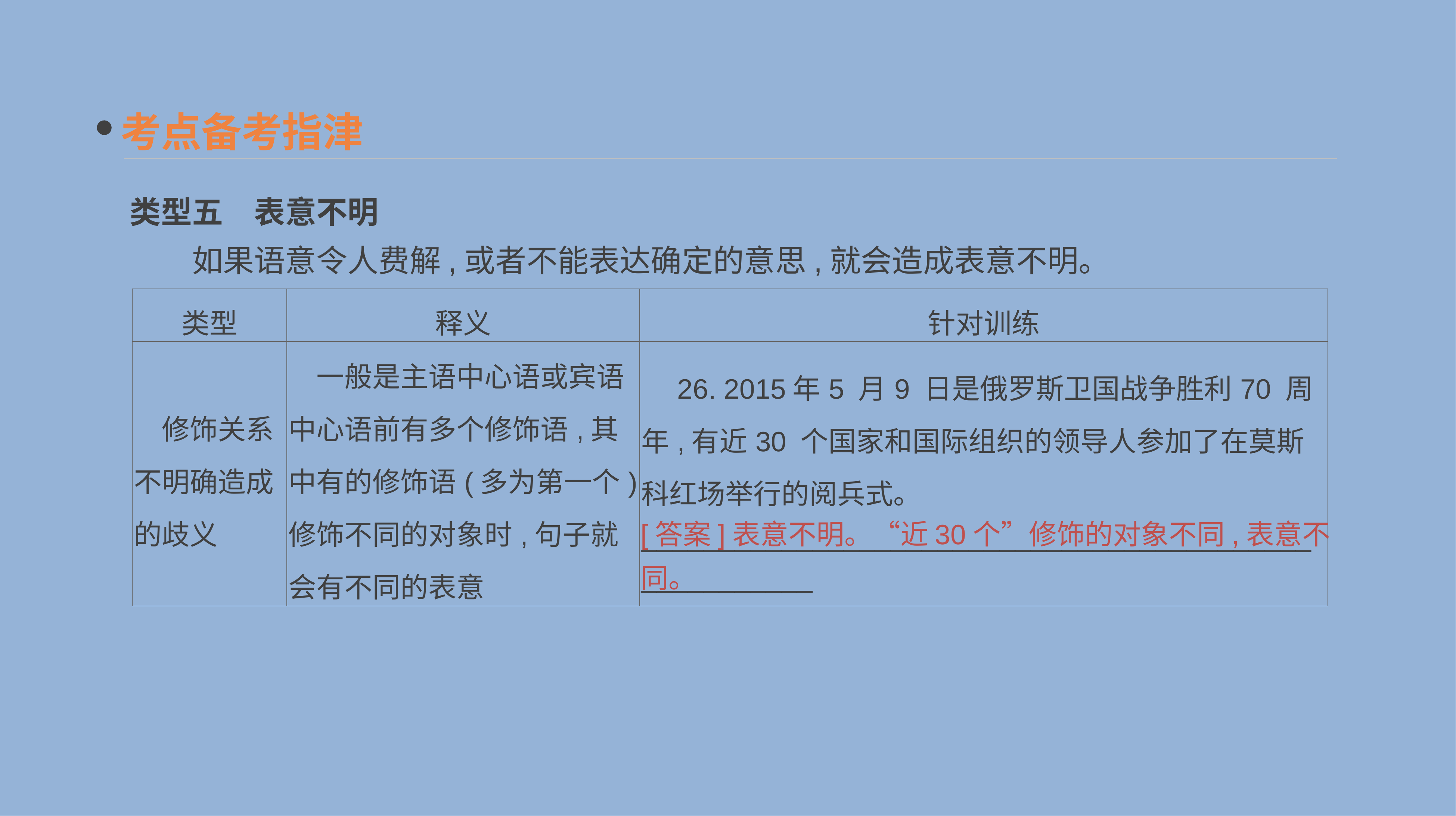

考点备考指津

类型五　表意不明
　　如果语意令人费解,或者不能表达确定的意思,就会造成表意不明。
| 类型 | 释义 | 针对训练 |
| --- | --- | --- |
| 修饰关系不明确造成的歧义 | 一般是主语中心语或宾语中心语前有多个修饰语,其中有的修饰语(多为第一个)修饰不同的对象时,句子就会有不同的表意 | 26. 2015年5 月9 日是俄罗斯卫国战争胜利70 周年,有近30 个国家和国际组织的领导人参加了在莫斯科红场举行的阅兵式。 \_\_\_\_\_\_\_\_\_\_\_\_\_\_\_\_\_\_\_\_\_\_\_\_\_\_\_\_\_\_\_\_\_\_\_\_\_\_\_\_\_\_\_\_\_\_\_\_\_\_\_\_\_\_ |
[答案]表意不明。“近30个”修饰的对象不同,表意不同。